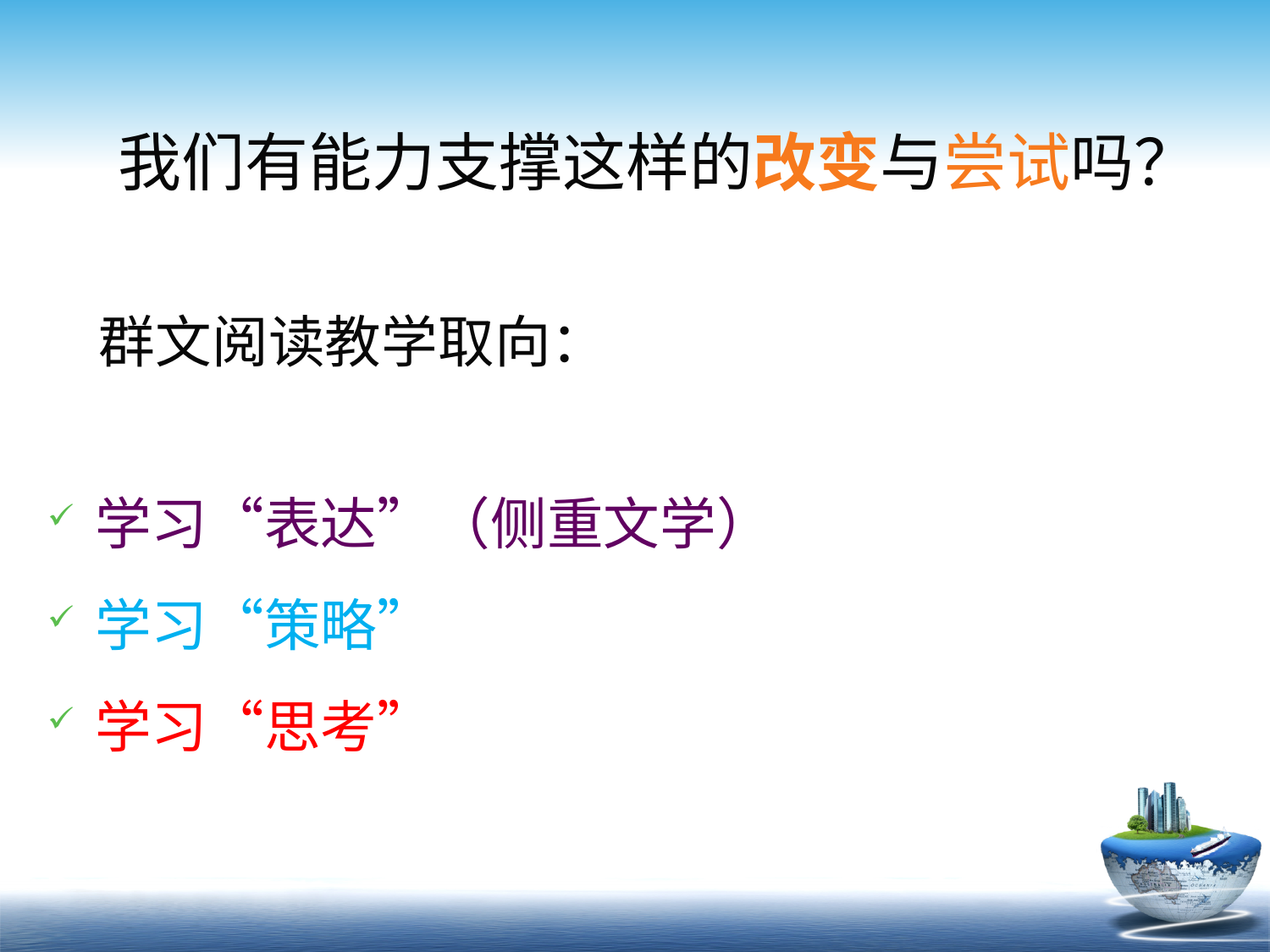

我们有能力支撑这样的改变与尝试吗？
   群文阅读教学取向：

学习“表达”（侧重文学）
学习“策略”
学习“思考”